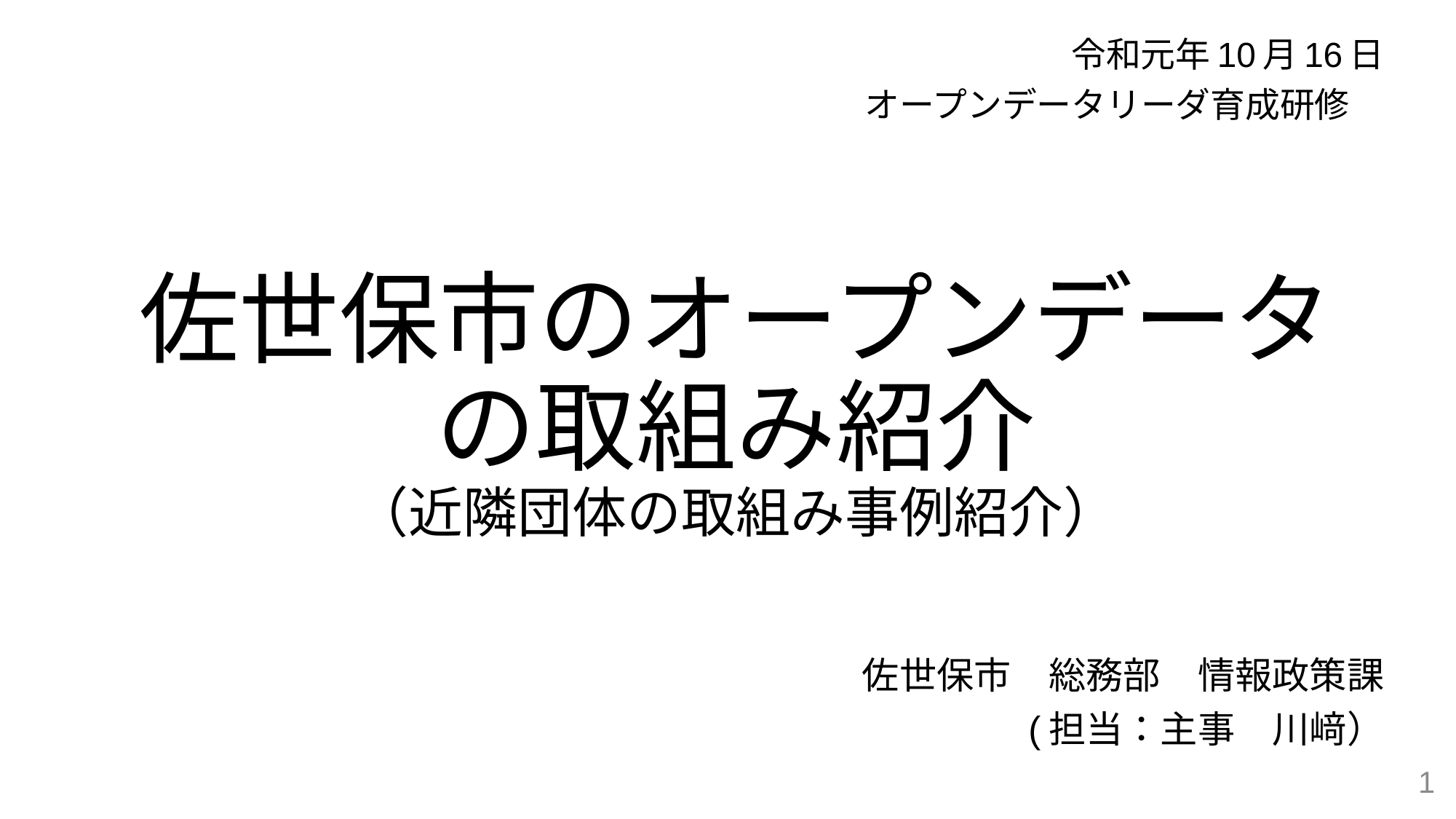

令和元年10月16日
オープンデータリーダ育成研修
# 佐世保市のオープンデータの取組み紹介 （近隣団体の取組み事例紹介）
佐世保市　総務部　情報政策課
(担当：主事　川﨑）
1